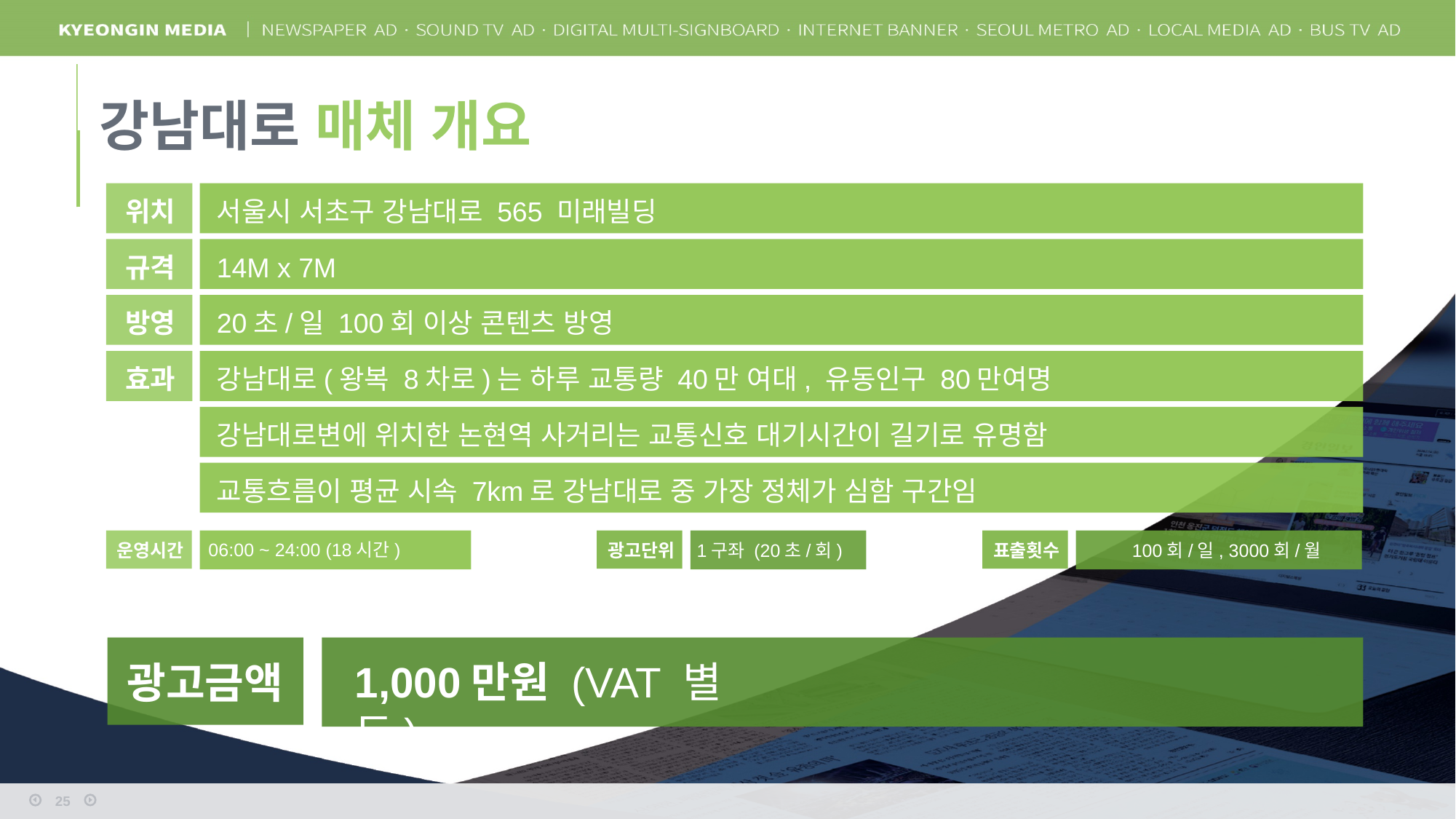

강남대로 매체 개요

위치
서울시 서초구 강남대로 565 미래빌딩

규격
14M x 7M

방영
20초/일 100회 이상 콘텐츠 방영

효과
강남대로(왕복 8차로)는 하루 교통량 40만 여대, 유동인구 80만여명

강남대로변에 위치한 논현역 사거리는 교통신호 대기시간이 길기로 유명함

교통흐름이 평균 시속 7km로 강남대로 중 가장 정체가 심함 구간임

06:00 ~ 24:00 (18시간)
운영시간
광고단위
1구좌 (20초/회)
표출횟수
100회/일, 3000회/월

광고금액
1,000만원 (VAT 별도)

25